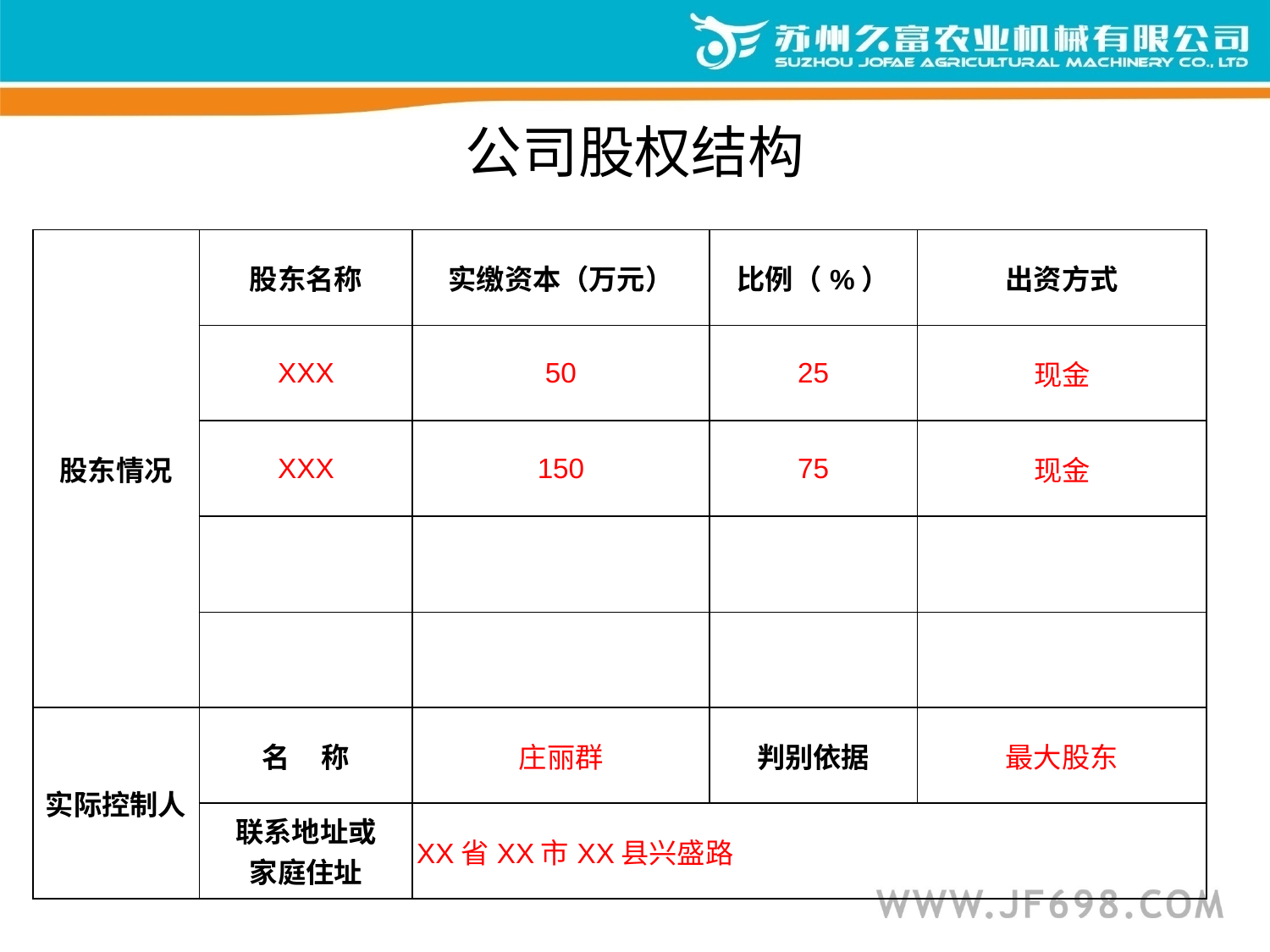

# 公司股权结构
| 股东情况 | 股东名称 | 实缴资本（万元） | 比例（%） | 出资方式 |
| --- | --- | --- | --- | --- |
|  | XXX | 50 | 25 | 现金 |
|  | XXX | 150 | 75 | 现金 |
|  |  |  |  |  |
|  |  |  |  |  |
| 实际控制人 | 名 称 | 庄丽群 | 判别依据 | 最大股东 |
|  | 联系地址或 家庭住址 | XX省XX市XX县兴盛路 |  |  |